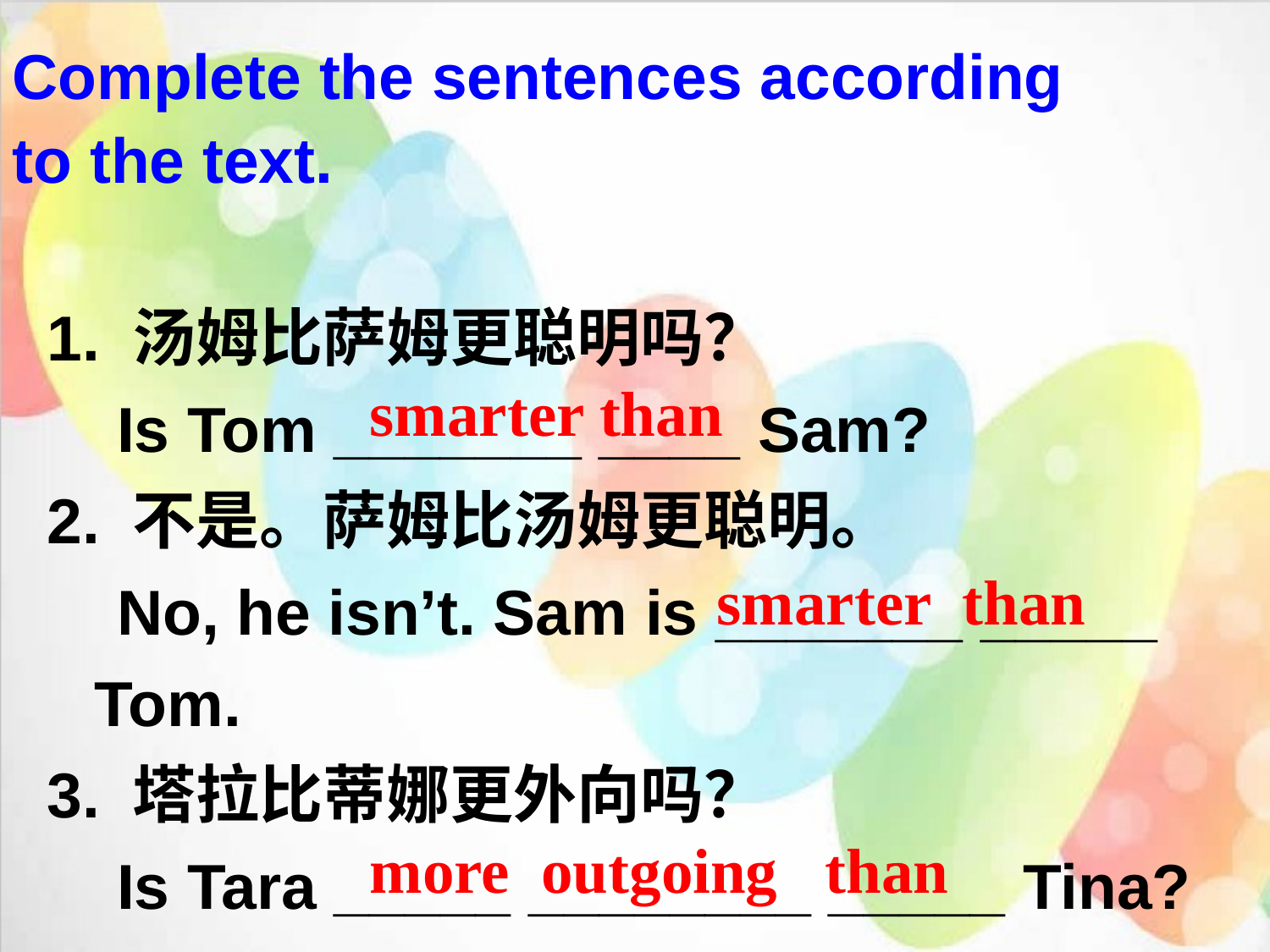

Complete the sentences according to the text.
1. 汤姆比萨姆更聪明吗？
    Is Tom _______ ____ Sam?
2. 不是。萨姆比汤姆更聪明。
    No, he isn’t. Sam is _______ _____ Tom.
3. 塔拉比蒂娜更外向吗？
    Is Tara _____ ________ _____ Tina?
smarter than
smarter  than
more  outgoing   than